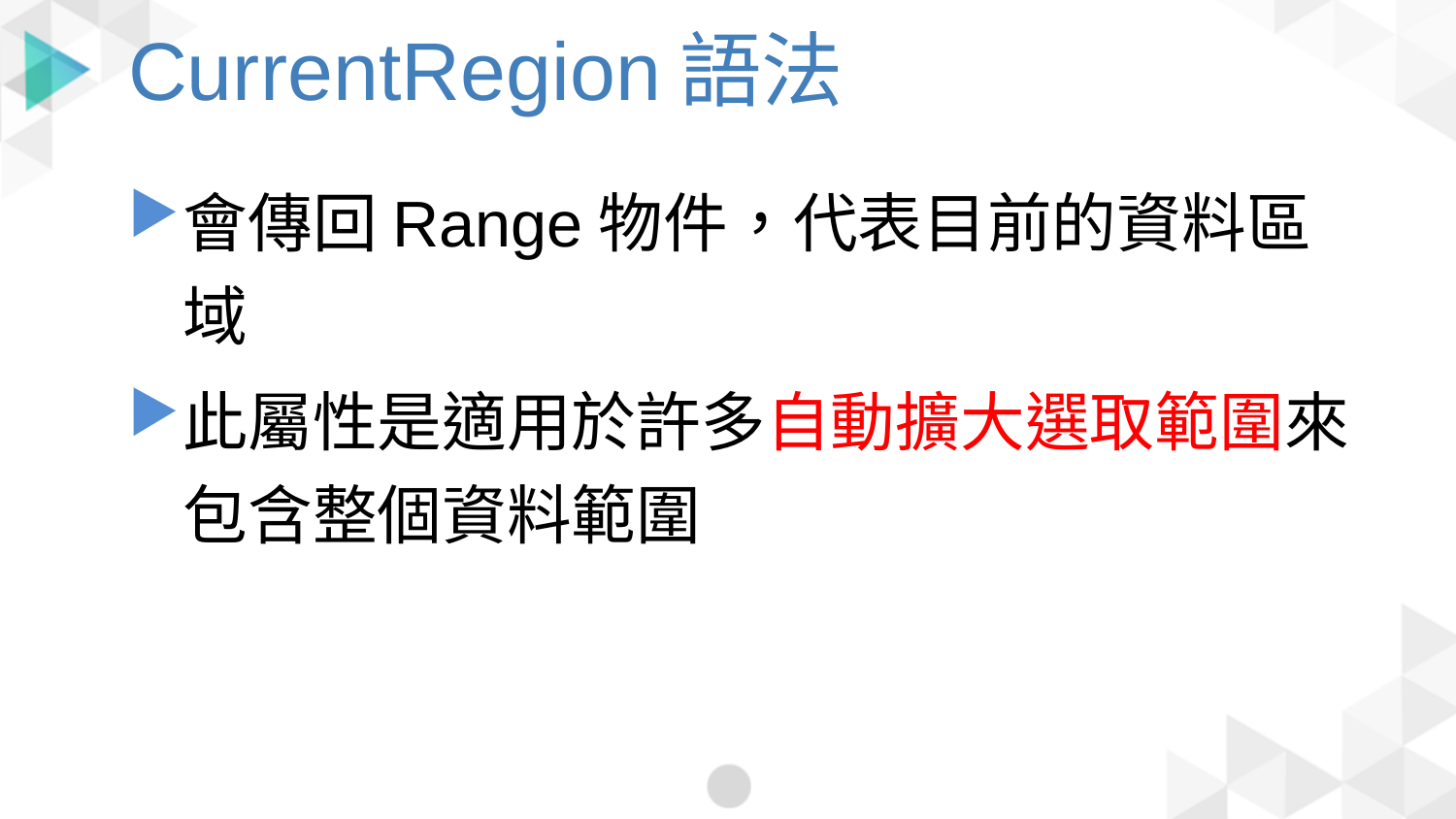

# CurrentRegion語法
會傳回Range物件，代表目前的資料區域
此屬性是適用於許多自動擴大選取範圍來包含整個資料範圍